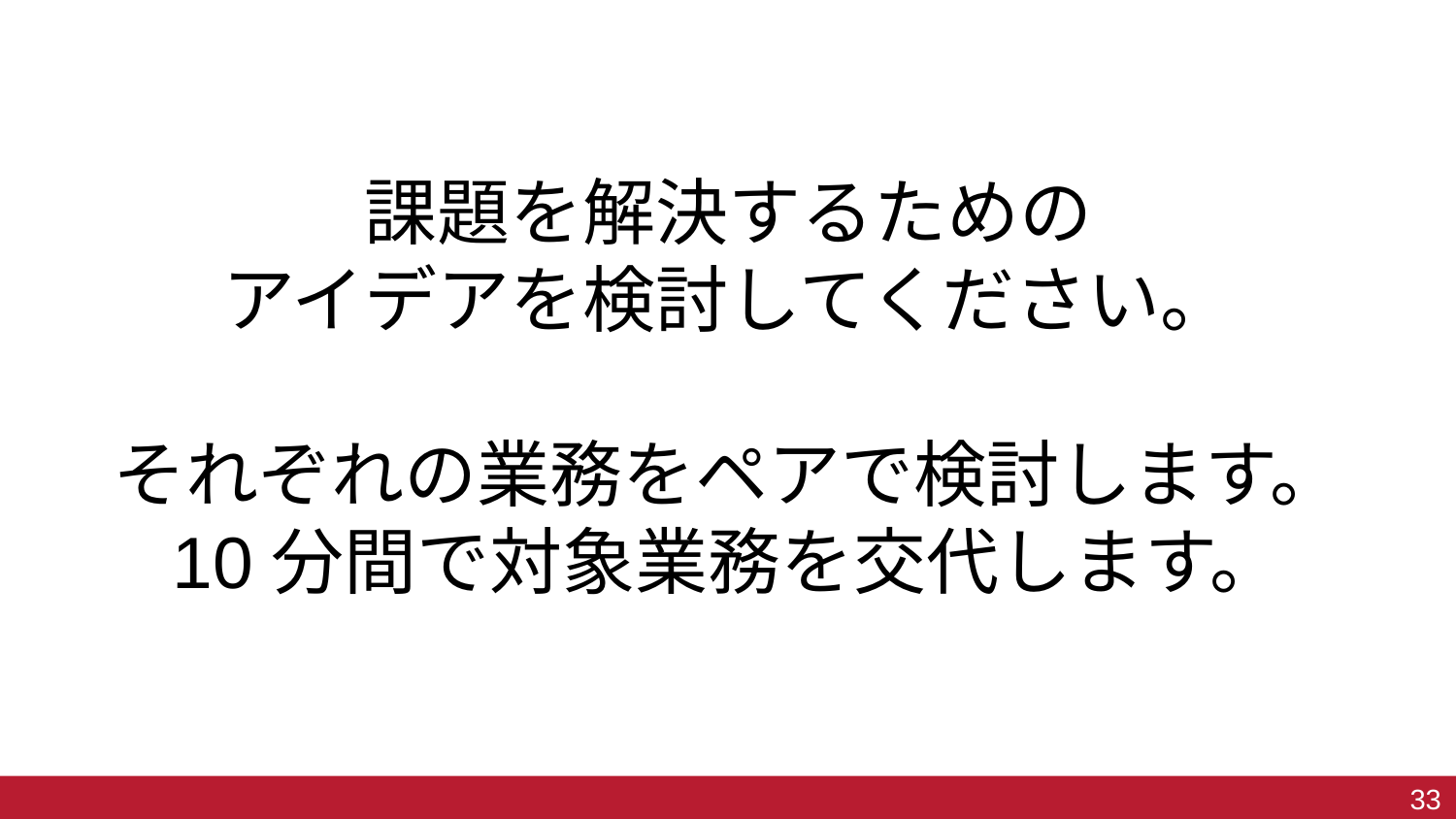

# 課題を解決するための
アイデアを検討してください。

それぞれの業務をペアで検討します。
10分間で対象業務を交代します。
33